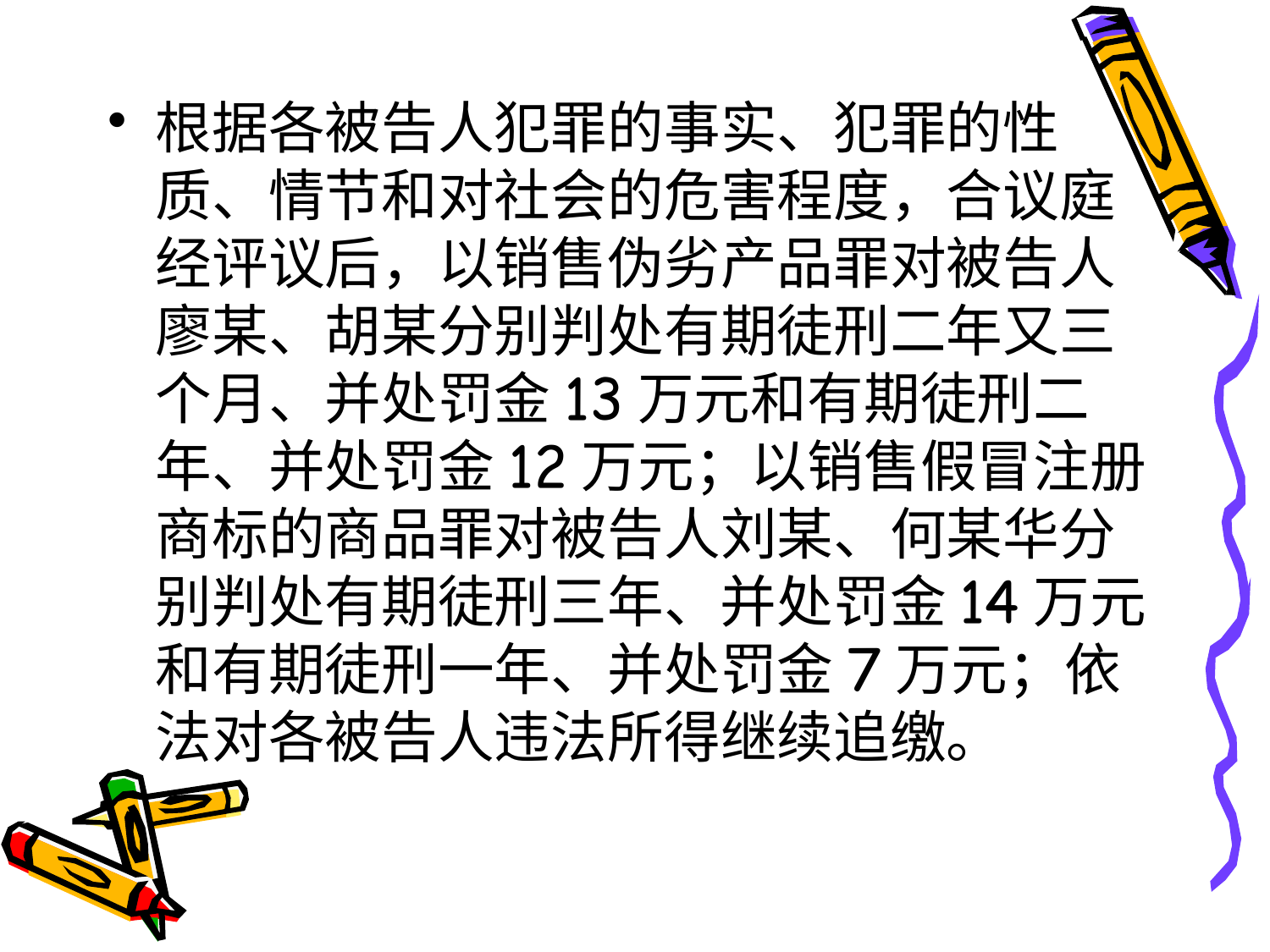

根据各被告人犯罪的事实、犯罪的性质、情节和对社会的危害程度，合议庭经评议后，以销售伪劣产品罪对被告人廖某、胡某分别判处有期徒刑二年又三个月、并处罚金13万元和有期徒刑二年、并处罚金12万元；以销售假冒注册商标的商品罪对被告人刘某、何某华分别判处有期徒刑三年、并处罚金14万元和有期徒刑一年、并处罚金7万元；依法对各被告人违法所得继续追缴。